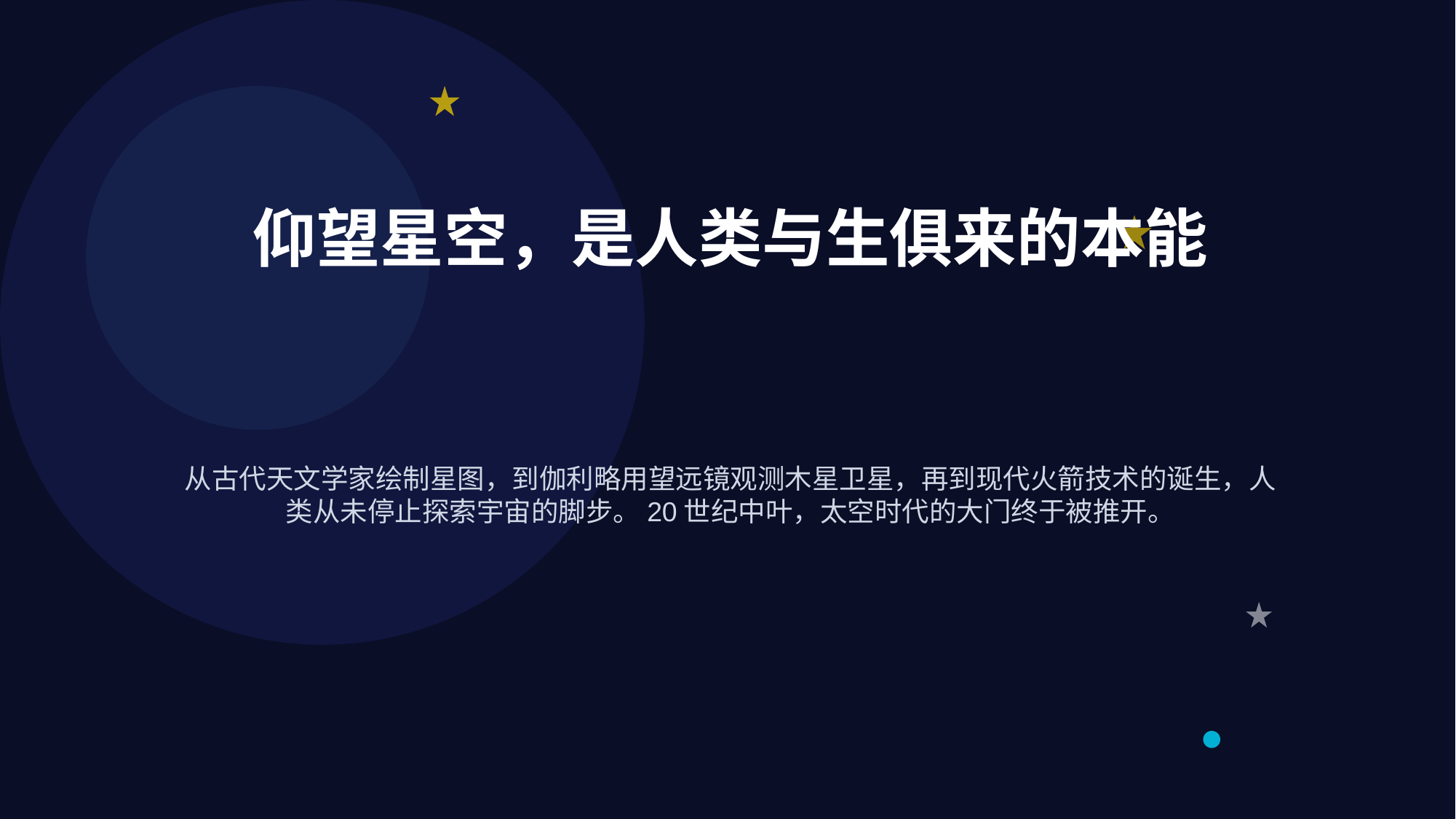

太空探索历程

突破大气层：太空时代的黎明
月球征程
空间站时代：在轨道上生活
火星梦想
仰望星空，是人类与生俱来的本能

从地球到星辰大海的伟大征程
1957
1961
1965
征途未完
和平号空间站
国际空间站
中国空间站
下一个人类的家园
这是一个人的一小步，却是人类的一大步
2030年代
从古代天文学家绘制星图，到伽利略用望远镜观测木星卫星，再到现代火箭技术的诞生，人类从未停止探索宇宙的脚步。20世纪中叶，太空时代的大门终于被推开。
1986-2001
1998-至今
2021-至今
人造卫星
载人飞行
太空行走
探测器先行
从第一颗卫星到空间站，从月球漫步到火星梦想，人类的探索永不止步。星辰大海，就在前方。
运行15年，累计接待137名宇航员，证明人类可以在太空长期生活
16国合作，400km轨道高度，持续有人驻守超过23年
自主研发，T字构型，可容纳3-6名航天员长期工作
NASA计划实现载人登陆火星
1969年7月20日，阿波罗11号成功登月，38万公里的旅程
已有10+个火星探测器成功着陆，毅力号、祝融号正在工作
苏联发射斯普特尼克1号，人类第一颗人造卫星进入轨道，标志着太空时代开启
尤里·加加林乘坐东方1号完成108分钟环绕地球飞行，成为第一个进入太空的人类
列昂诺夫完成人类首次舱外活动，在太空中漂浮12分钟
技术突破 | SpaceX星舰可重复使用，NASA Artemis重返月球为火星铺路

6次成功登月任务（1969-1972）